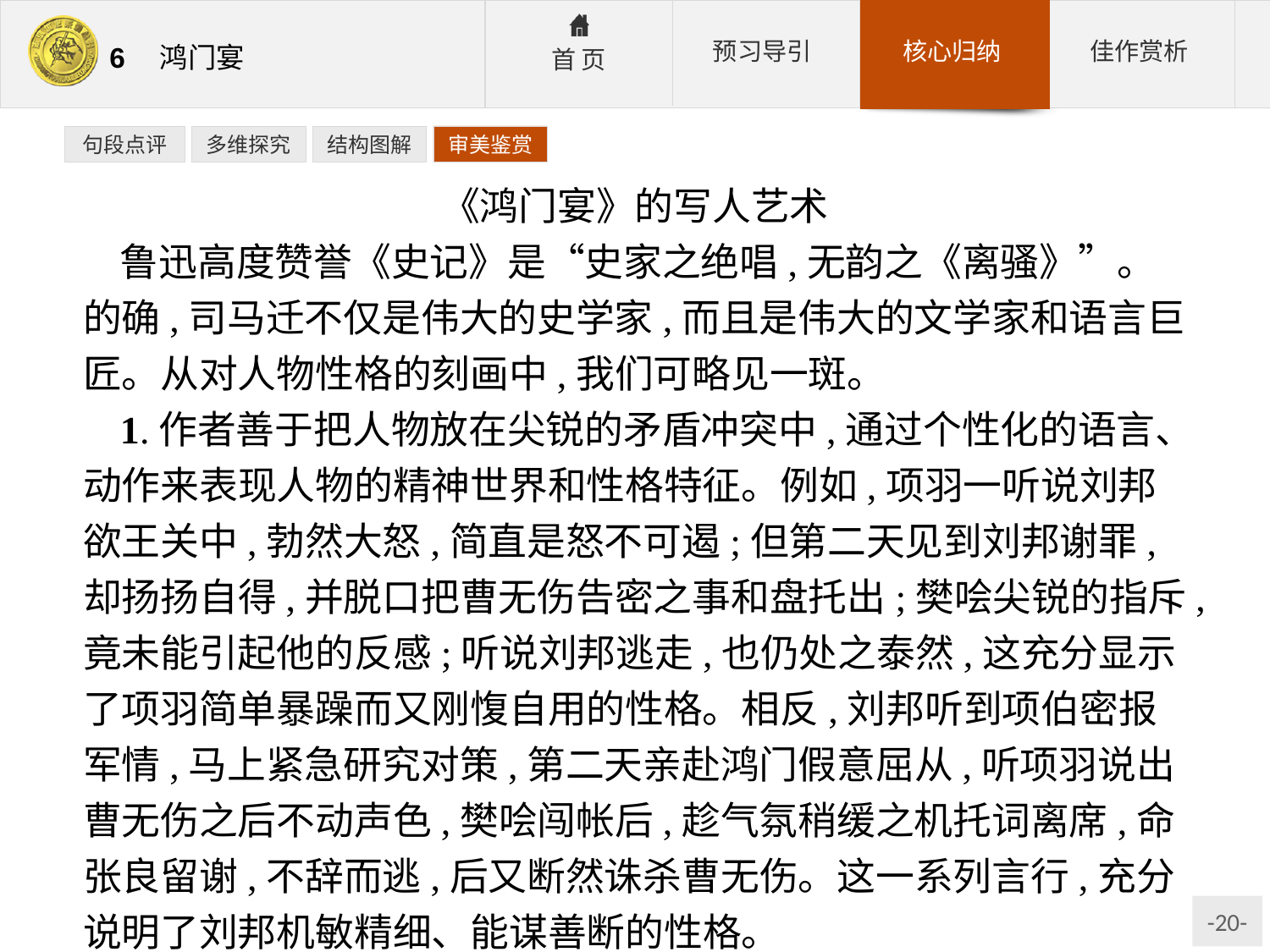

句段点评
多维探究
结构图解
审美鉴赏
《鸿门宴》的写人艺术
鲁迅高度赞誉《史记》是“史家之绝唱,无韵之《离骚》”。的确,司马迁不仅是伟大的史学家,而且是伟大的文学家和语言巨匠。从对人物性格的刻画中,我们可略见一斑。
1.作者善于把人物放在尖锐的矛盾冲突中,通过个性化的语言、动作来表现人物的精神世界和性格特征。例如,项羽一听说刘邦欲王关中,勃然大怒,简直是怒不可遏;但第二天见到刘邦谢罪,却扬扬自得,并脱口把曹无伤告密之事和盘托出;樊哙尖锐的指斥,竟未能引起他的反感;听说刘邦逃走,也仍处之泰然,这充分显示了项羽简单暴躁而又刚愎自用的性格。相反,刘邦听到项伯密报军情,马上紧急研究对策,第二天亲赴鸿门假意屈从,听项羽说出曹无伤之后不动声色,樊哙闯帐后,趁气氛稍缓之机托词离席,命张良留谢,不辞而逃,后又断然诛杀曹无伤。这一系列言行,充分说明了刘邦机敏精细、能谋善断的性格。